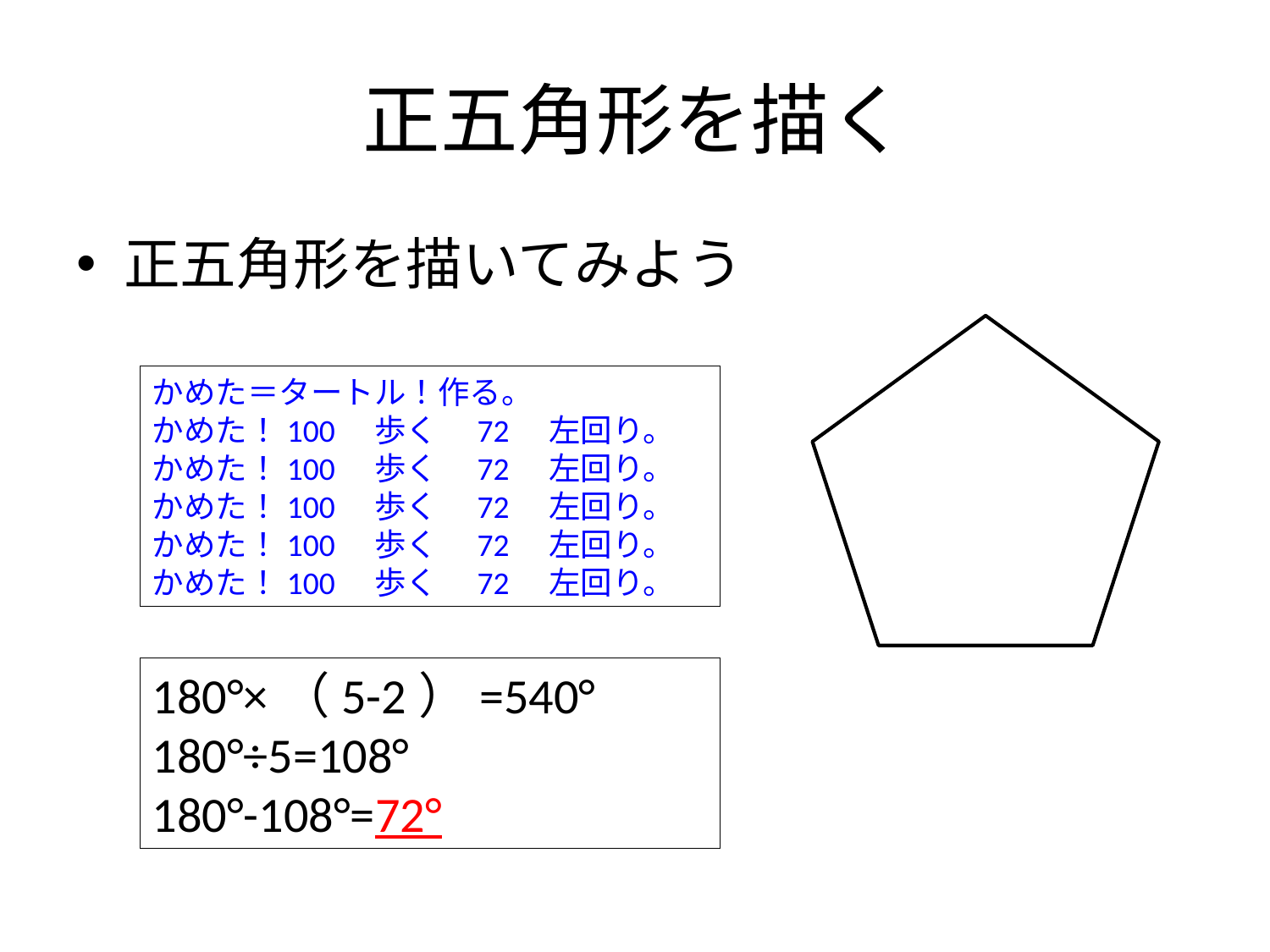

# 正五角形を描く
正五角形を描いてみよう

かめた＝タートル！作る。
かめた！100　歩く　72　左回り。
かめた！100　歩く　72　左回り。
かめた！100　歩く　72　左回り。
かめた！100　歩く　72　左回り。
かめた！100　歩く　72　左回り。
180°×（5-2）=540°
180°÷5=108°
180°-108°=72°